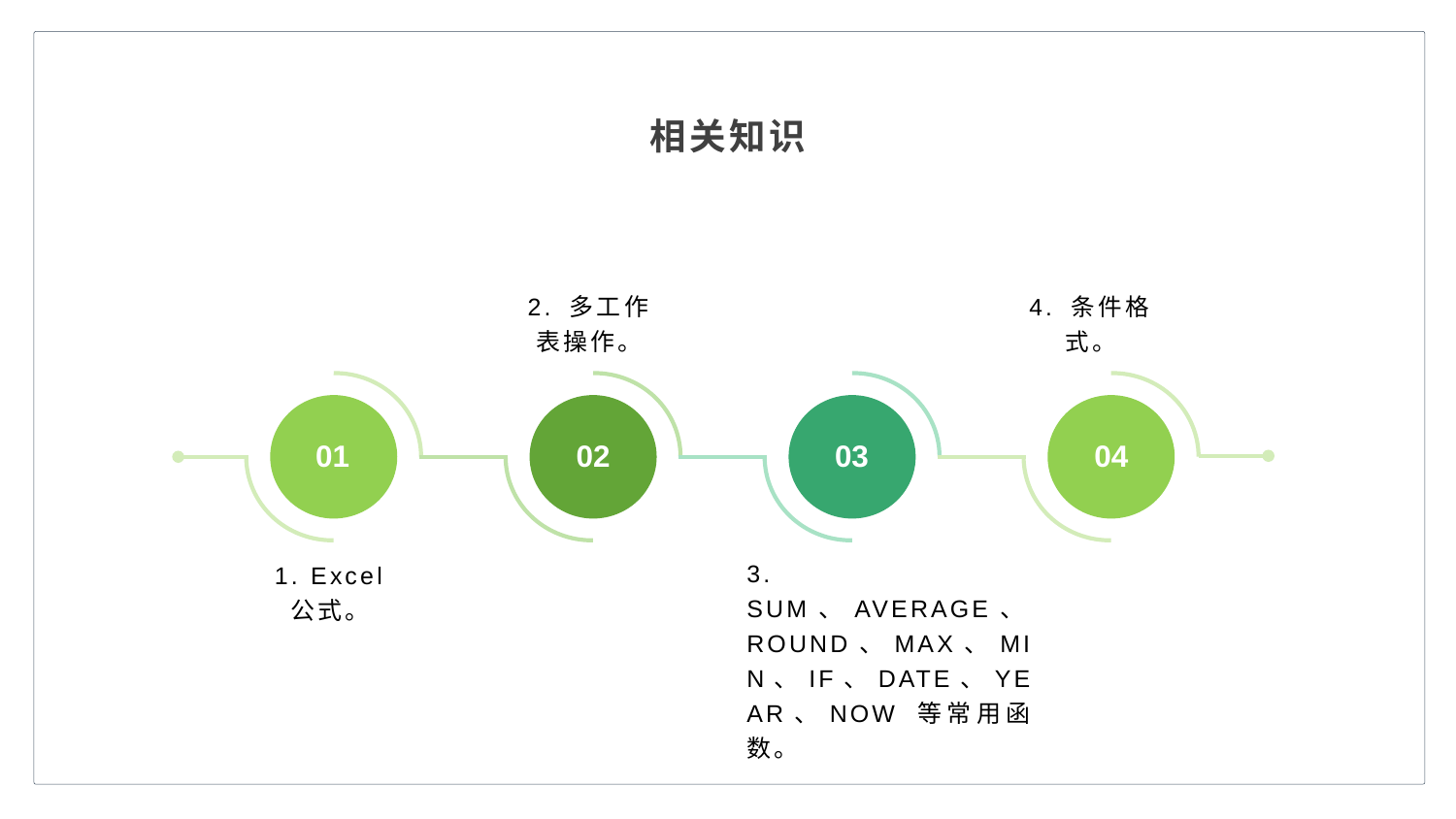

相关知识
2. 多工作表操作。
4. 条件格式。

01
02
03
04

1. Excel 公式。
3. SUM、AVERAGE、ROUND、MAX、MIN、IF、DATE、YEAR、NOW 等常用函数。